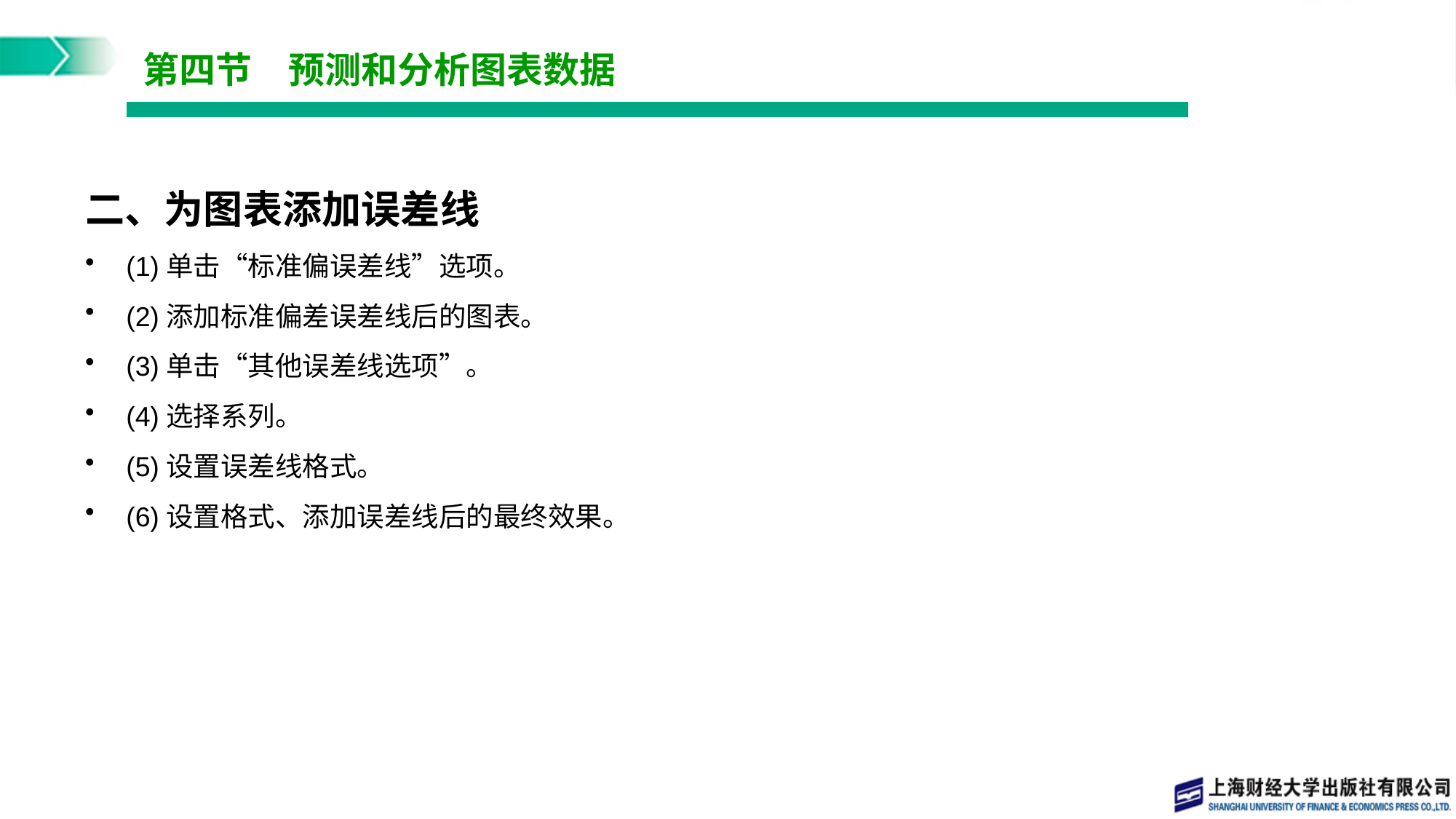

# 第四节　预测和分析图表数据
二、为图表添加误差线
(1)单击“标准偏误差线”选项。
(2)添加标准偏差误差线后的图表。
(3)单击“其他误差线选项”。
(4)选择系列。
(5)设置误差线格式。
(6)设置格式、添加误差线后的最终效果。